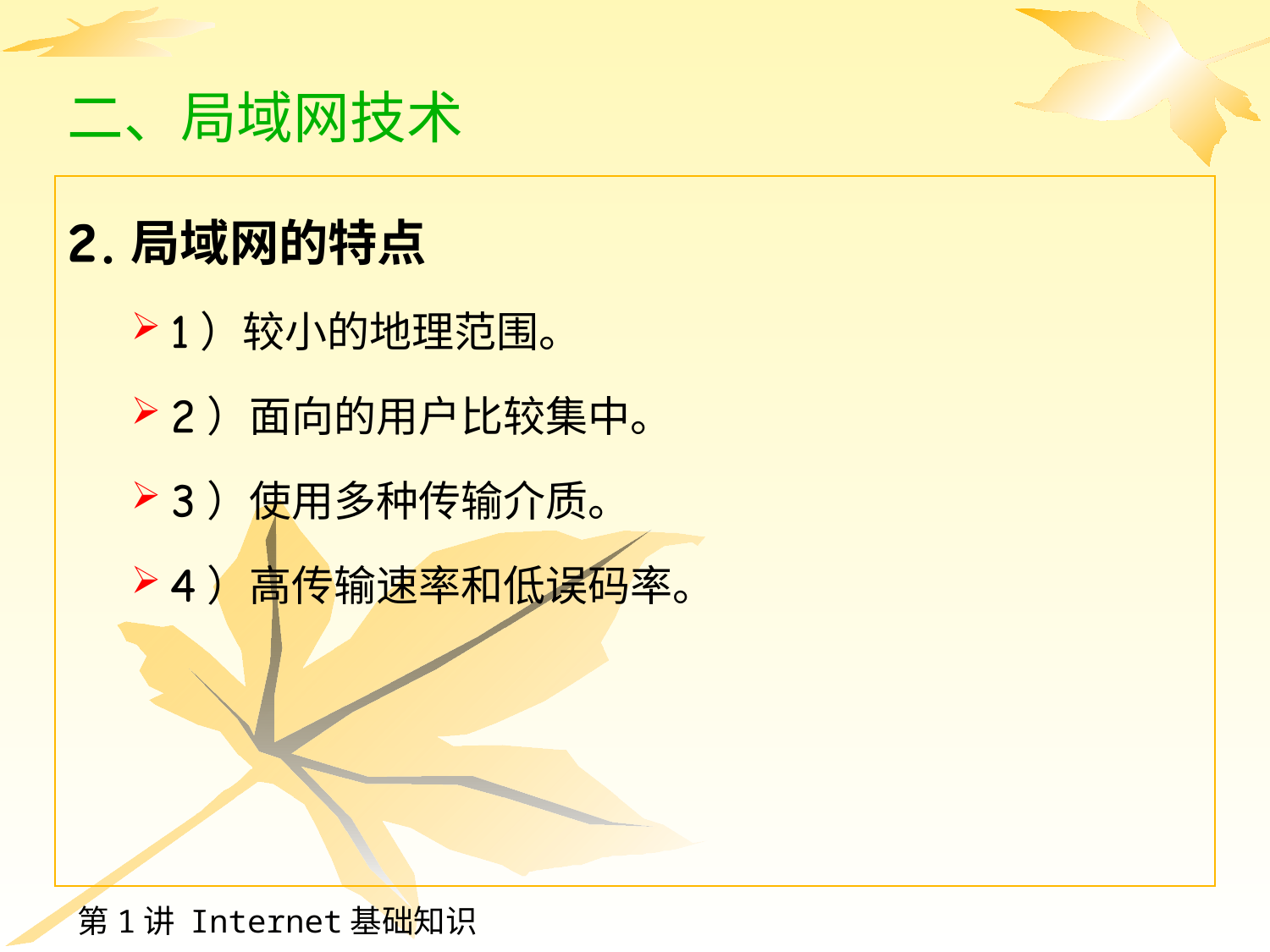

# 二、局域网技术
2.局域网的特点
1）较小的地理范围。
2）面向的用户比较集中。
3）使用多种传输介质。
4）高传输速率和低误码率。